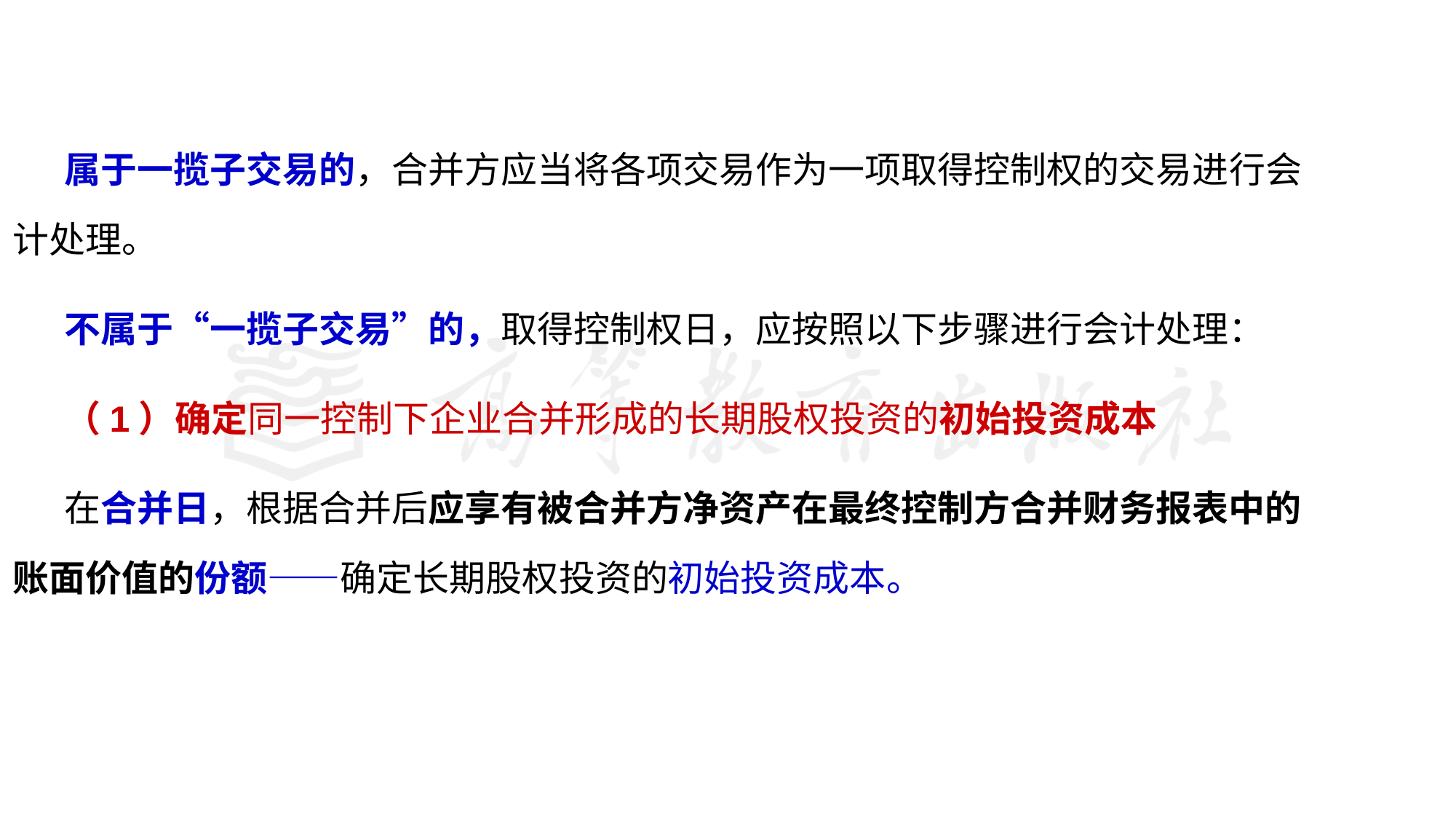

属于一揽子交易的，合并方应当将各项交易作为一项取得控制权的交易进行会计处理。
不属于“一揽子交易”的，取得控制权日，应按照以下步骤进行会计处理：
（1）确定同一控制下企业合并形成的长期股权投资的初始投资成本
在合并日，根据合并后应享有被合并方净资产在最终控制方合并财务报表中的账面价值的份额——确定长期股权投资的初始投资成本。